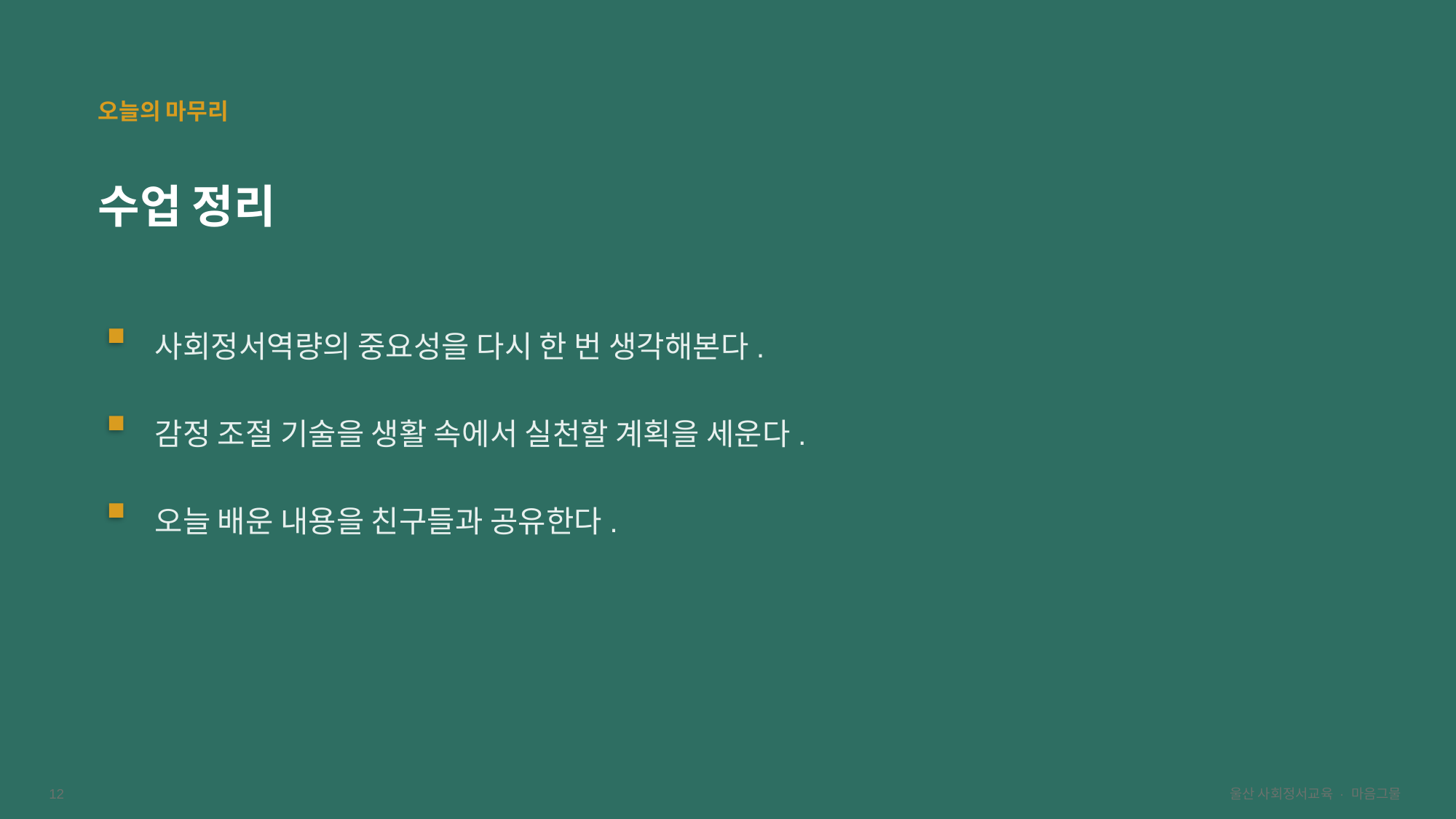

오늘의 마무리
수업 정리
사회정서역량의 중요성을 다시 한 번 생각해본다.

감정 조절 기술을 생활 속에서 실천할 계획을 세운다.

오늘 배운 내용을 친구들과 공유한다.

12
울산 사회정서교육 · 마음그물